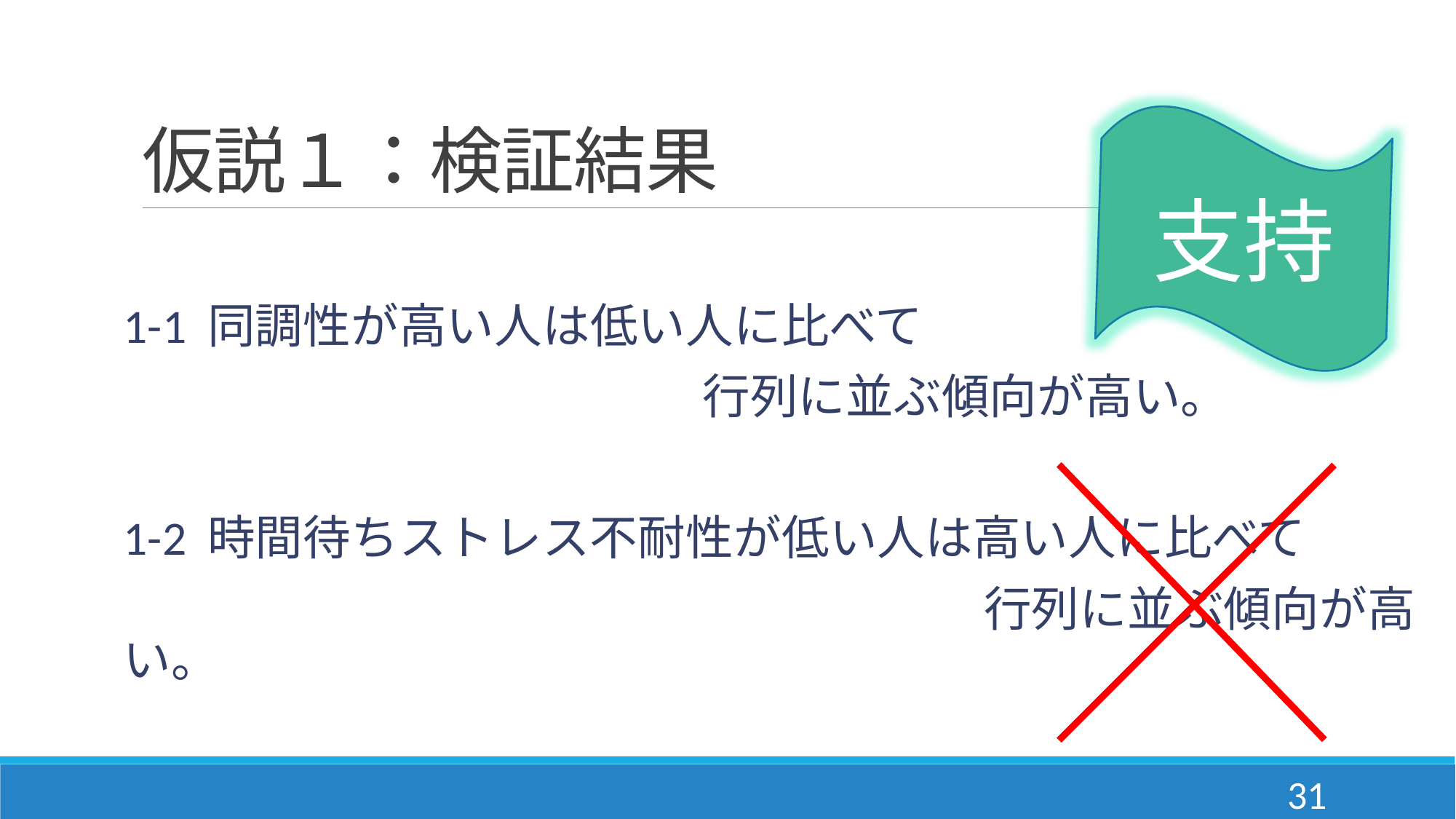

# 仮説１：検証結果
支持

1-1 同調性が高い人は低い人に比べて
                                                     行列に並ぶ傾向が高い。

1-2 時間待ちストレス不耐性が低い人は高い人に比べて
　　　　　　　　　　　　　　　　　　行列に並ぶ傾向が高い。

31